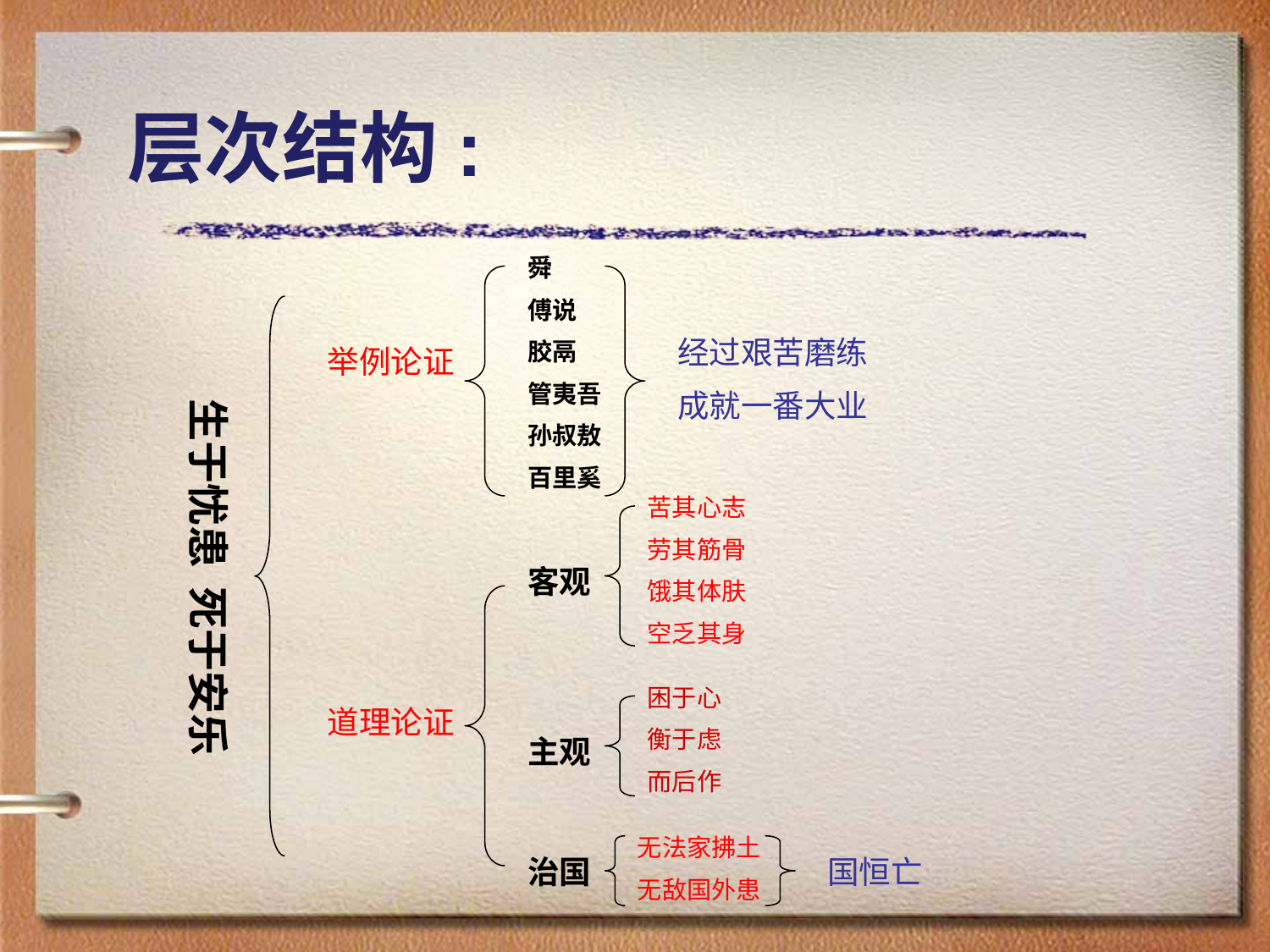

# 层次结构:
舜
傅说
胶鬲
管夷吾
孙叔敖
百里奚

经过艰苦磨练
成就一番大业
举例论证
生于忧患  死于安乐
苦其心志
劳其筋骨
饿其体肤
空乏其身

客观

困于心
衡于虑
而后作
道理论证

主观
无法家拂土
无敌国外患

治国
国恒亡